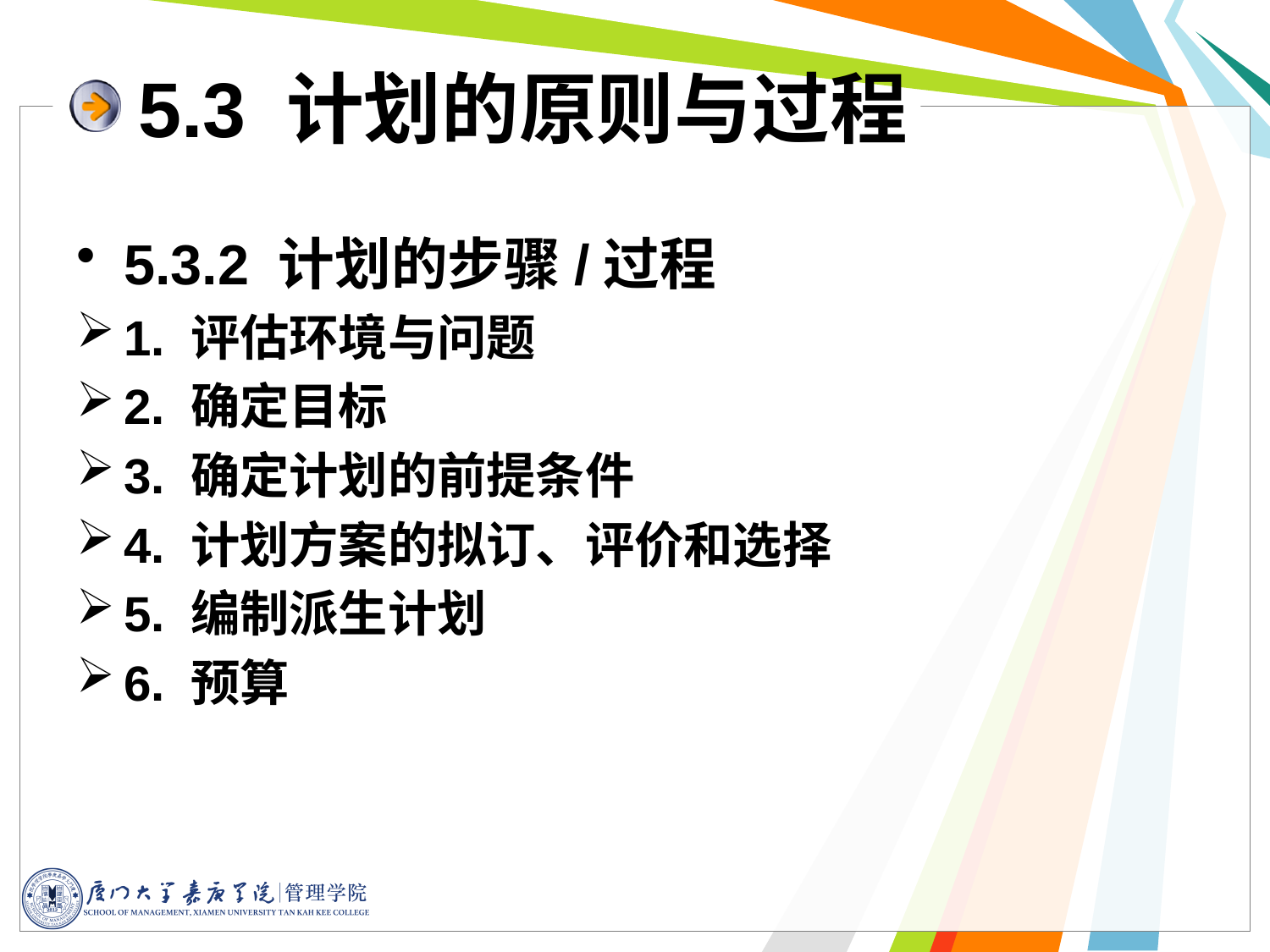

5.3 计划的原则与过程
5.3.2 计划的步骤/过程
1. 评估环境与问题
2. 确定目标
3. 确定计划的前提条件
4. 计划方案的拟订、评价和选择
5. 编制派生计划
6. 预算